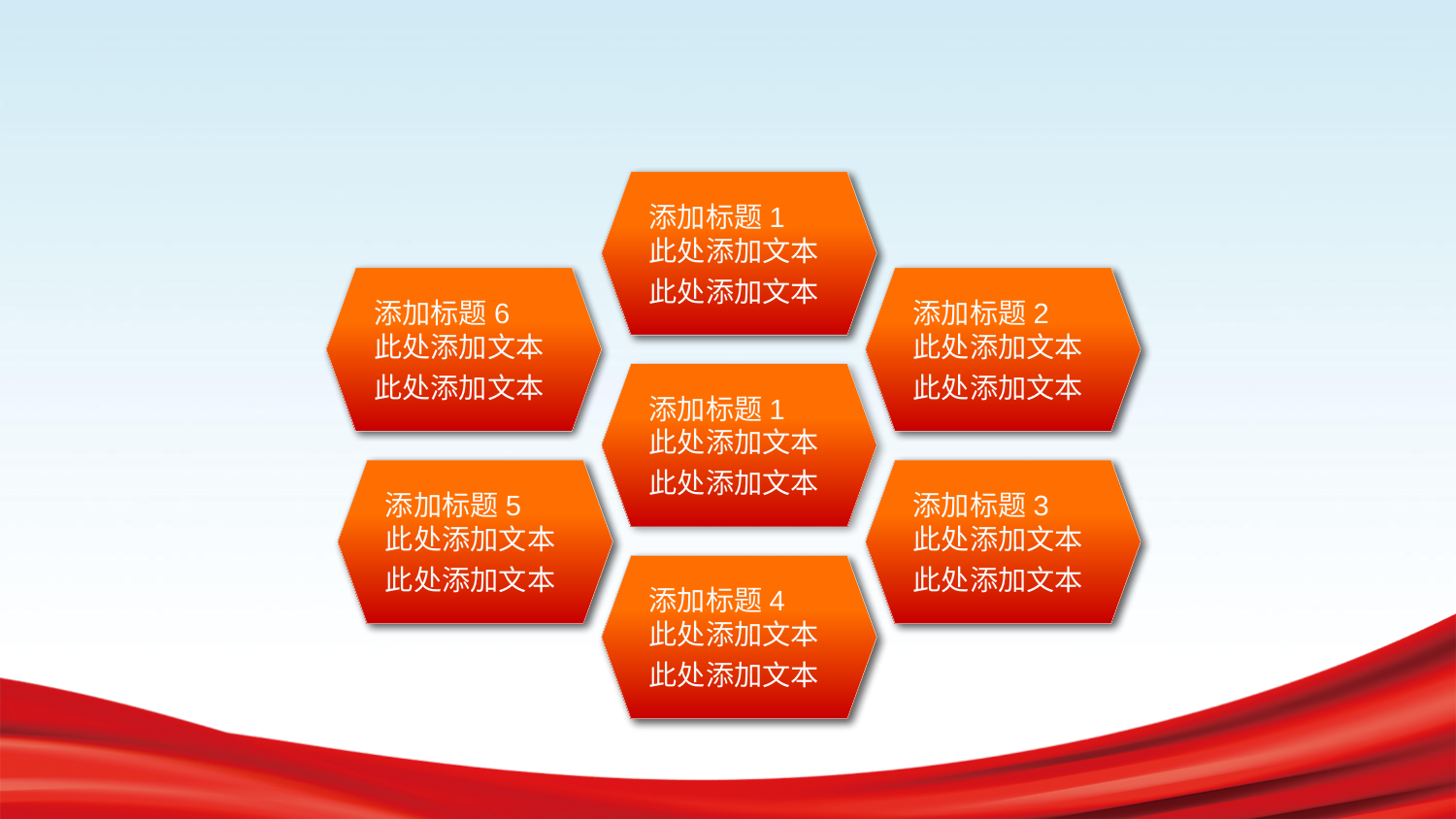

添加标题1
此处添加文本
此处添加文本
添加标题1
此处添加文本
此处添加文本
添加标题6
此处添加文本
此处添加文本
添加标题6
此处添加文本
此处添加文本
添加标题2
此处添加文本
此处添加文本
添加标题2
此处添加文本
此处添加文本
添加标题1
此处添加文本
此处添加文本
添加标题5
此处添加文本
此处添加文本
添加标题3
此处添加文本
此处添加文本
添加标题5
此处添加文本
此处添加文本
添加标题3
此处添加文本
此处添加文本
添加标题4
此处添加文本
此处添加文本
添加标题4
此处添加文本
此处添加文本